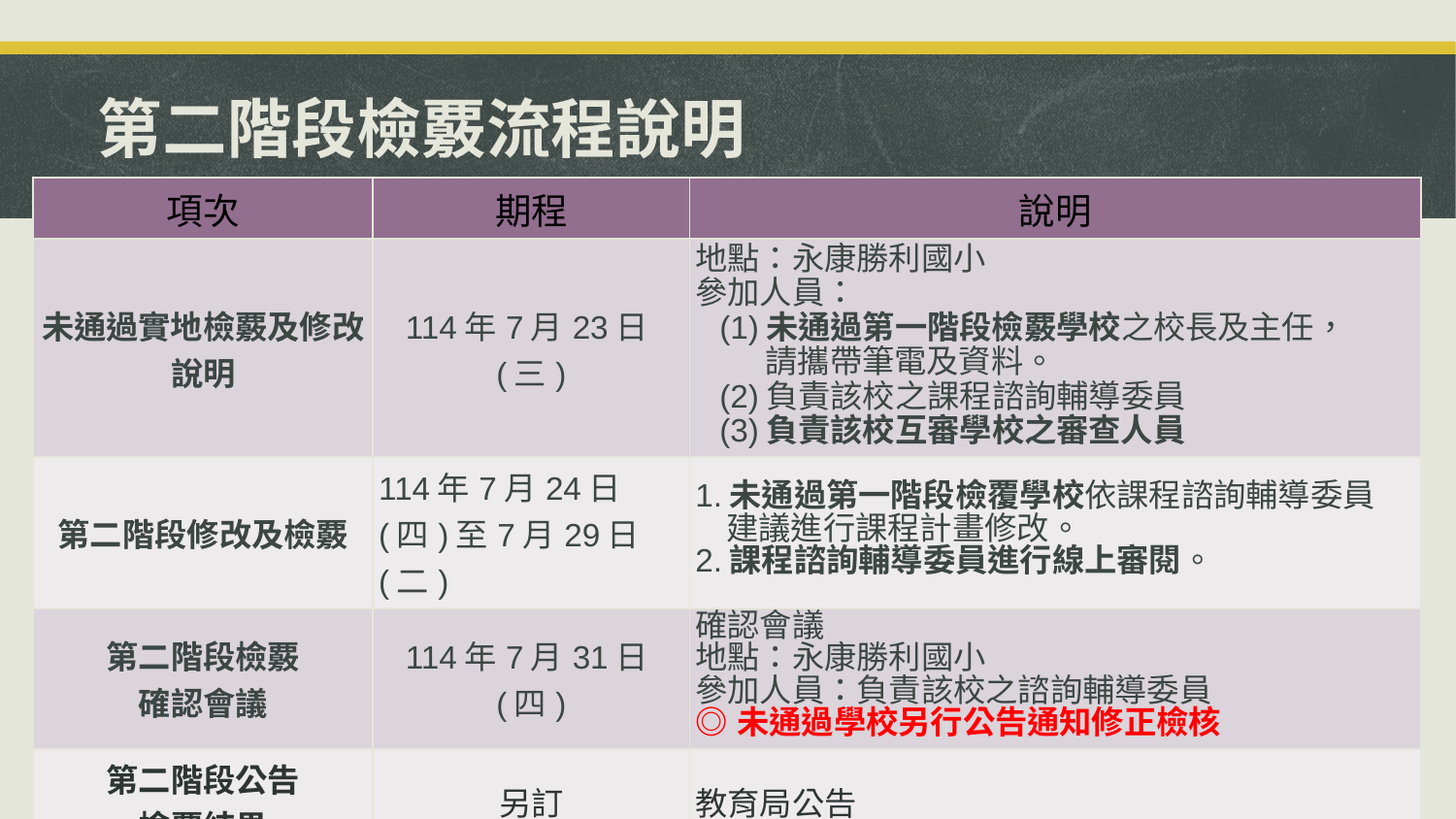

# 第二階段檢覈流程說明
| 項次 | 期程 | 說明 |
| --- | --- | --- |
| 未通過實地檢覈及修改說明 | 114年7月23日(三) | 地點：永康勝利國小 參加人員： (1)未通過第一階段檢覈學校之校長及主任， 請攜帶筆電及資料。 (2)負責該校之課程諮詢輔導委員 (3)負責該校互審學校之審查人員 |
| 第二階段修改及檢覈 | 114年7月24日(四)至7月29日(二) | 1.未通過第一階段檢覆學校依課程諮詢輔導委員 建議進行課程計畫修改。 2.課程諮詢輔導委員進行線上審閱。 |
| 第二階段檢覈 確認會議 | 114年7月31日(四) | 確認會議 地點：永康勝利國小 參加人員：負責該校之諮詢輔導委員 ◎未通過學校另行公告通知修正檢核 |
| 第二階段公告 檢覈結果 | 另訂 | 教育局公告 |